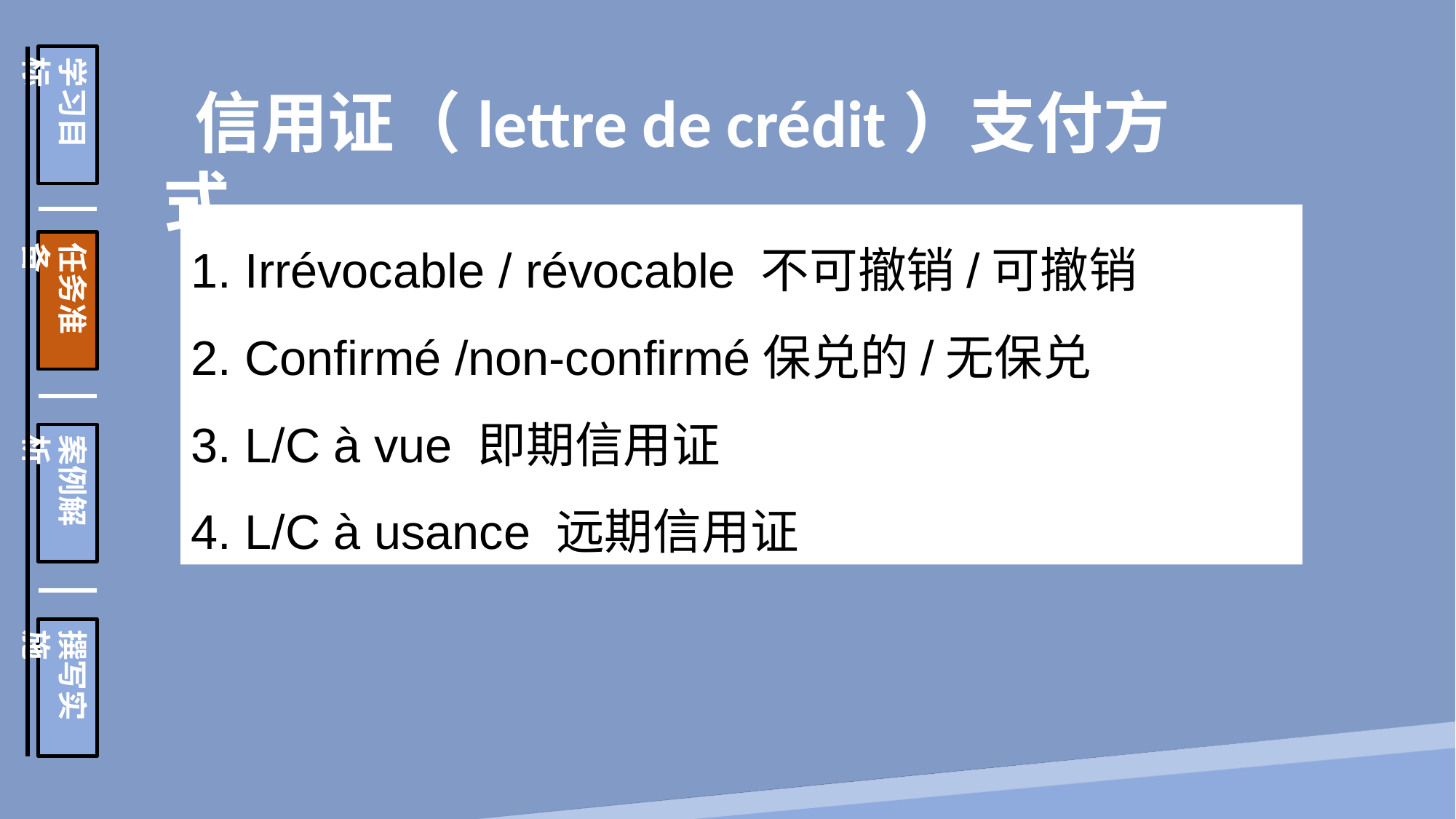

学习目标
任务准备
案例解析
撰写实施
 信用证（lettre de crédit）支付方式

1. Irrévocable / révocable 不可撤销/可撤销
2. Confirmé /non-confirmé保兑的/无保兑
3. L/C à vue 即期信用证
4. L/C à usance 远期信用证